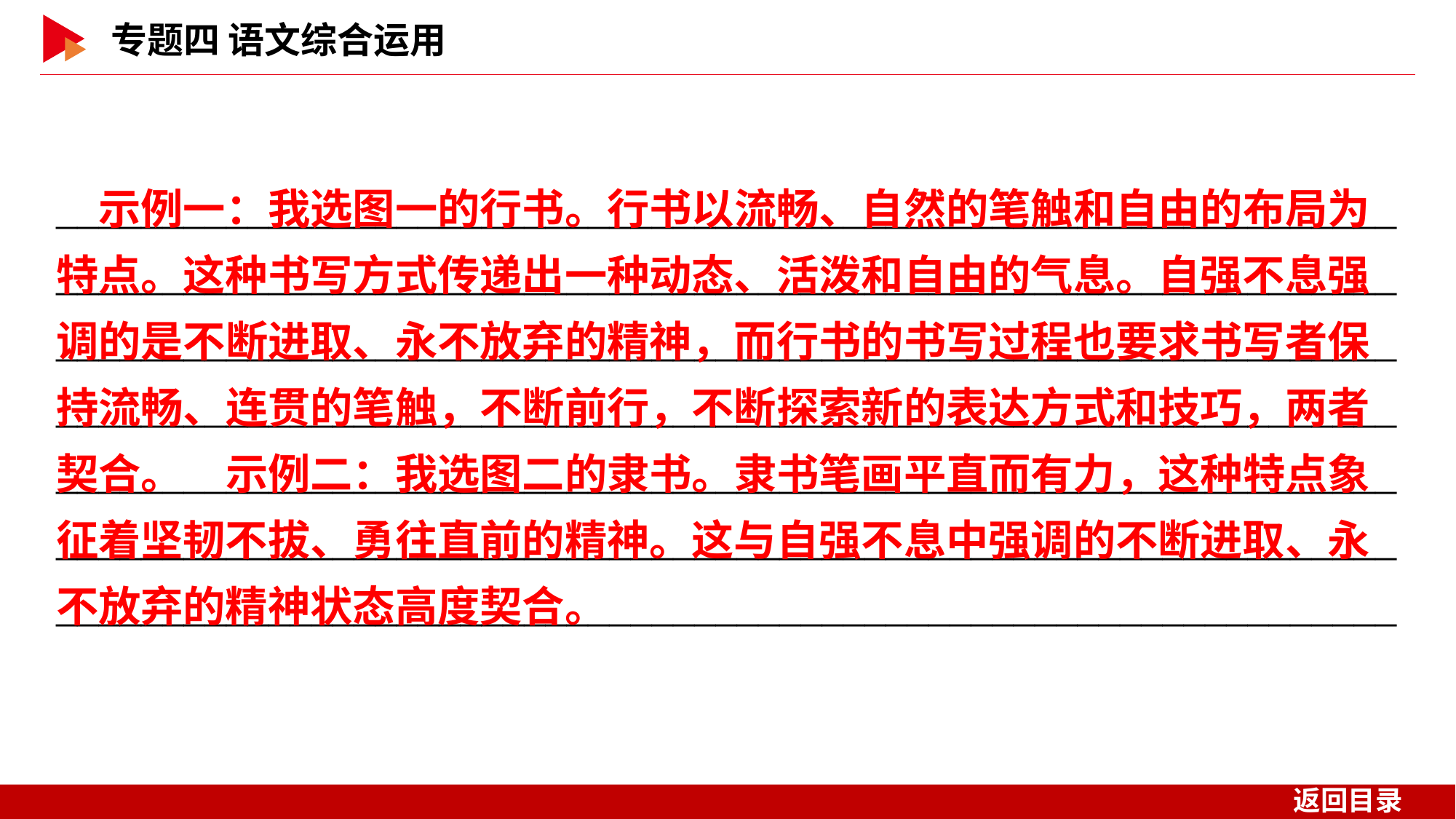

_________________________________________________________________________________________________________________________________________________________________________________________________________________________________________________________________________________________________________________________________________________________________________________________________________________________________________________________
　示例一：我选图一的行书。行书以流畅、自然的笔触和自由的布局为特点。这种书写方式传递出一种动态、活泼和自由的气息。自强不息强调的是不断进取、永不放弃的精神，而行书的书写过程也要求书写者保持流畅、连贯的笔触，不断前行，不断探索新的表达方式和技巧，两者契合。　示例二：我选图二的隶书。隶书笔画平直而有力，这种特点象征着坚韧不拔、勇往直前的精神。这与自强不息中强调的不断进取、永不放弃的精神状态高度契合。